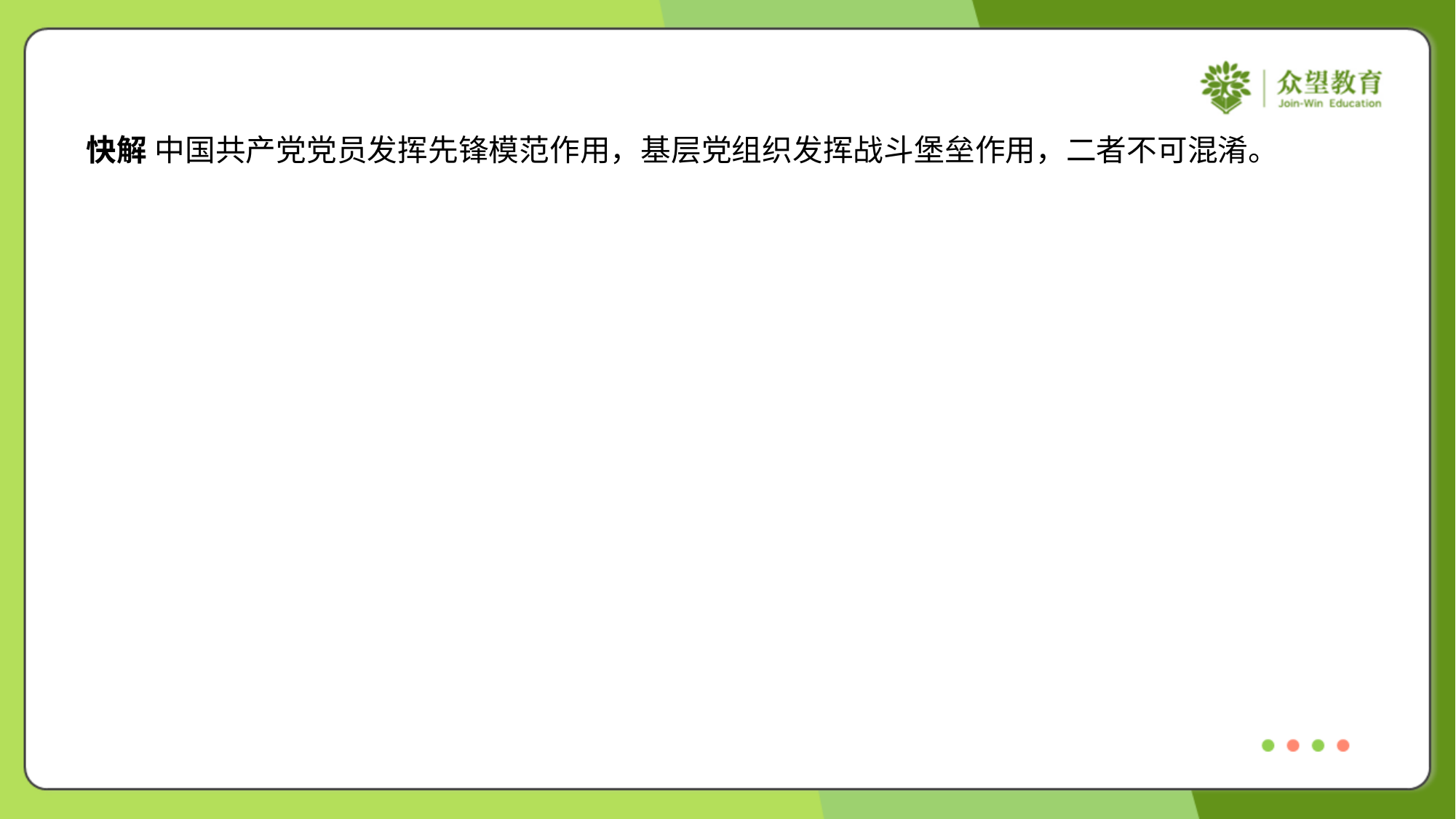

快解 中国共产党党员发挥先锋模范作用，基层党组织发挥战斗堡垒作用，二者不可混淆。